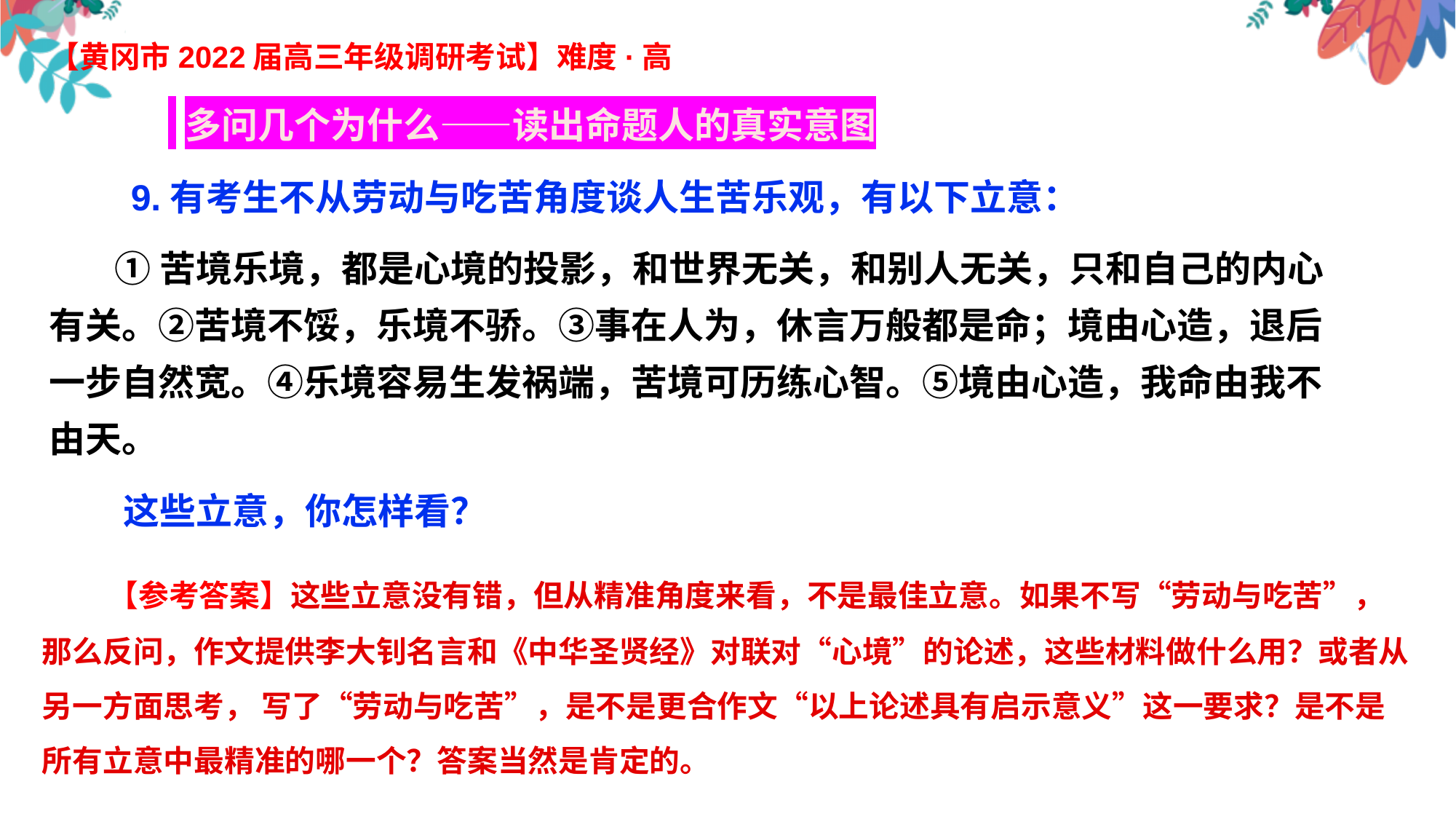

【黄冈市2022届高三年级调研考试】难度·高
                  多问几个为什么——读出命题人的真实意图
        9.有考生不从劳动与吃苦角度谈人生苦乐观，有以下立意：
        ①苦境乐境，都是心境的投影，和世界无关，和别人无关，只和自己的内心有关。②苦境不馁，乐境不骄。③事在人为，休言万般都是命；境由心造，退后一步自然宽。④乐境容易生发祸端，苦境可历练心智。⑤境由心造，我命由我不由天。
        这些立意，你怎样看？
       【参考答案】这些立意没有错，但从精准角度来看，不是最佳立意。如果不写“劳动与吃苦”，那么反问，作文提供李大钊名言和《中华圣贤经》对联对“心境”的论述，这些材料做什么用？或者从另一方面思考， 写了“劳动与吃苦”，是不是更合作文“以上论述具有启示意义”这一要求？是不是所有立意中最精准的哪一个？答案当然是肯定的。